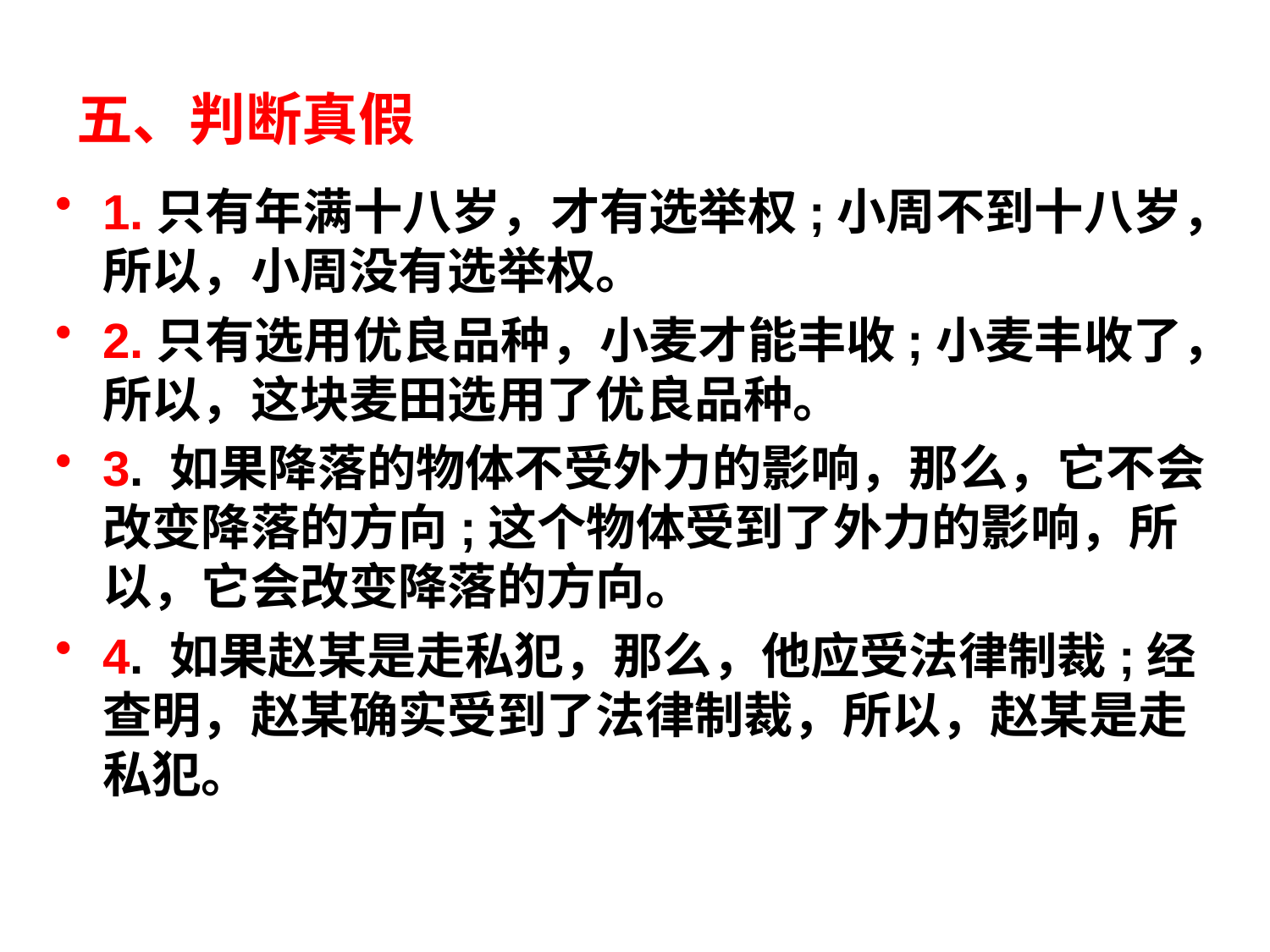

# 五、判断真假
1.只有年满十八岁，才有选举权;小周不到十八岁，所以，小周没有选举权。
2.只有选用优良品种，小麦才能丰收;小麦丰收了，所以，这块麦田选用了优良品种。
3. 如果降落的物体不受外力的影响，那么，它不会改变降落的方向;这个物体受到了外力的影响，所以，它会改变降落的方向。
4. 如果赵某是走私犯，那么，他应受法律制裁;经查明，赵某确实受到了法律制裁，所以，赵某是走私犯。